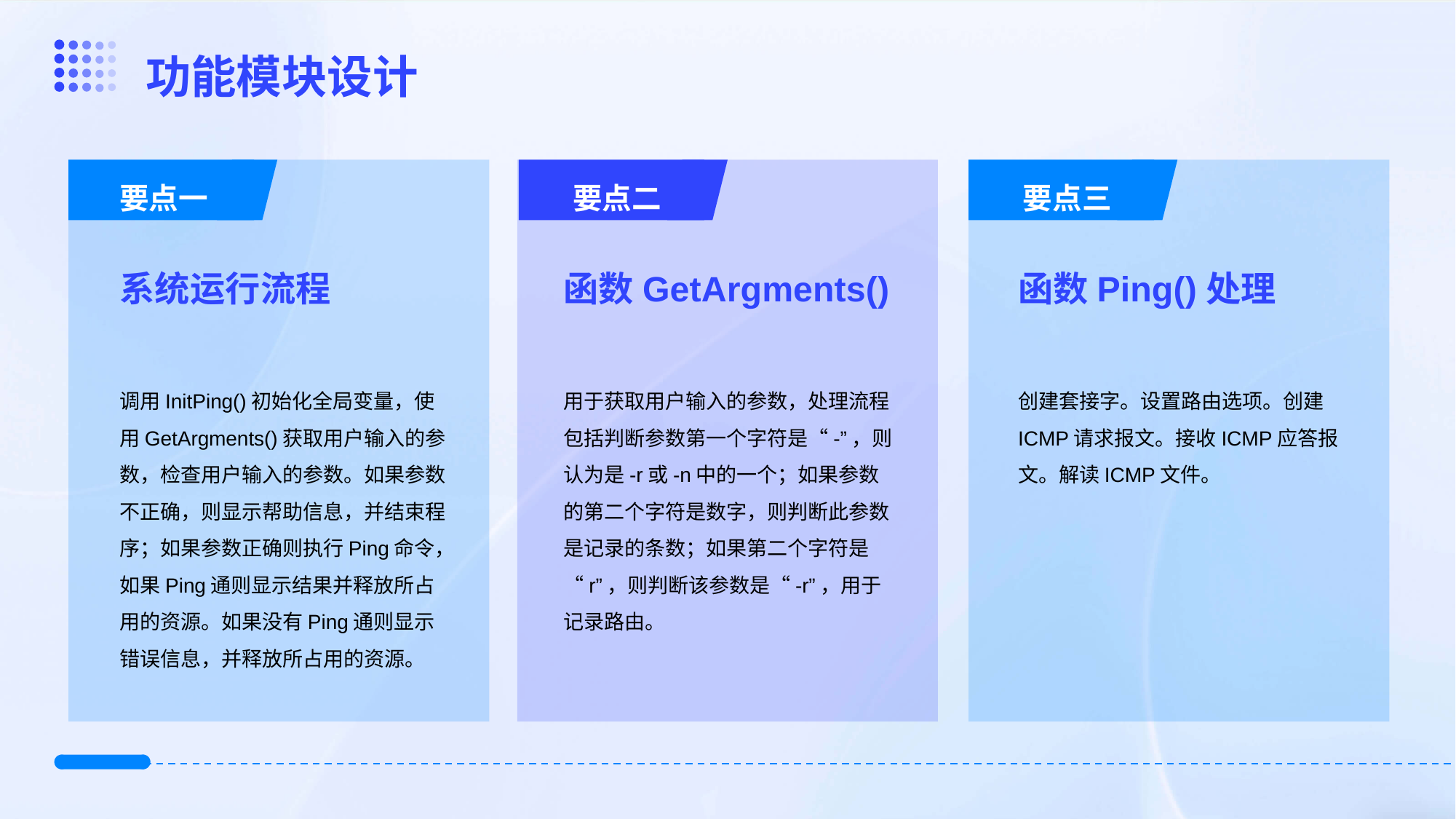

要点三
功能模块设计

要点一
要点二
要点三

系统运行流程
函数GetArgments()
函数Ping()处理
调用InitPing()初始化全局变量，使用GetArgments()获取用户输入的参数，检查用户输入的参数。如果参数不正确，则显示帮助信息，并结束程序；如果参数正确则执行Ping命令，如果Ping通则显示结果并释放所占用的资源。如果没有Ping通则显示错误信息，并释放所占用的资源。
用于获取用户输入的参数，处理流程包括判断参数第一个字符是“-”，则认为是-r或-n中的一个；如果参数的第二个字符是数字，则判断此参数是记录的条数；如果第二个字符是“r”，则判断该参数是“-r”，用于记录路由。
创建套接字。设置路由选项。创建ICMP请求报文。接收ICMP应答报文。解读ICMP文件。